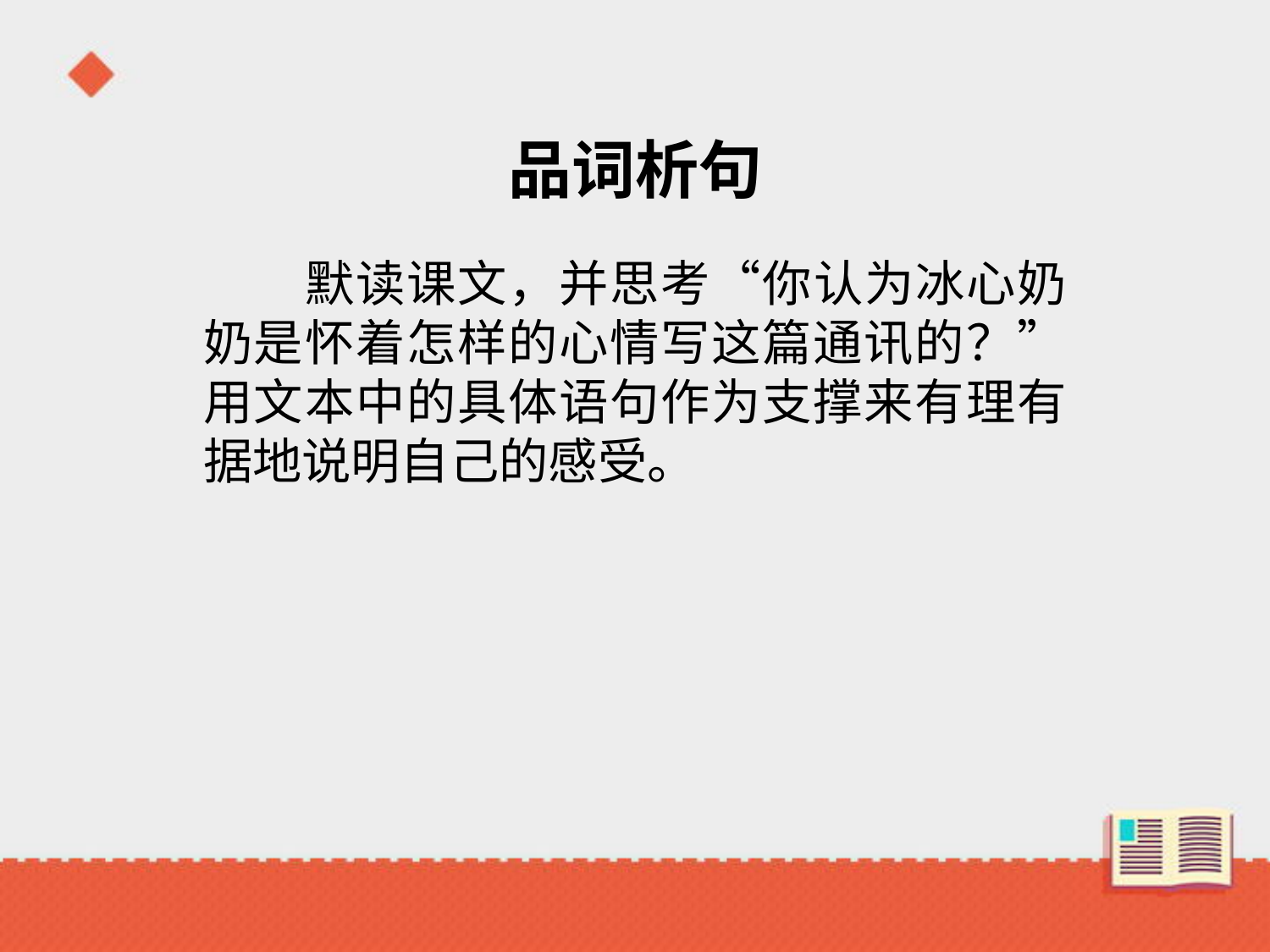

# 品词析句
       默读课文，并思考“你认为冰心奶奶是怀着怎样的心情写这篇通讯的？” 用文本中的具体语句作为支撑来有理有据地说明自己的感受。